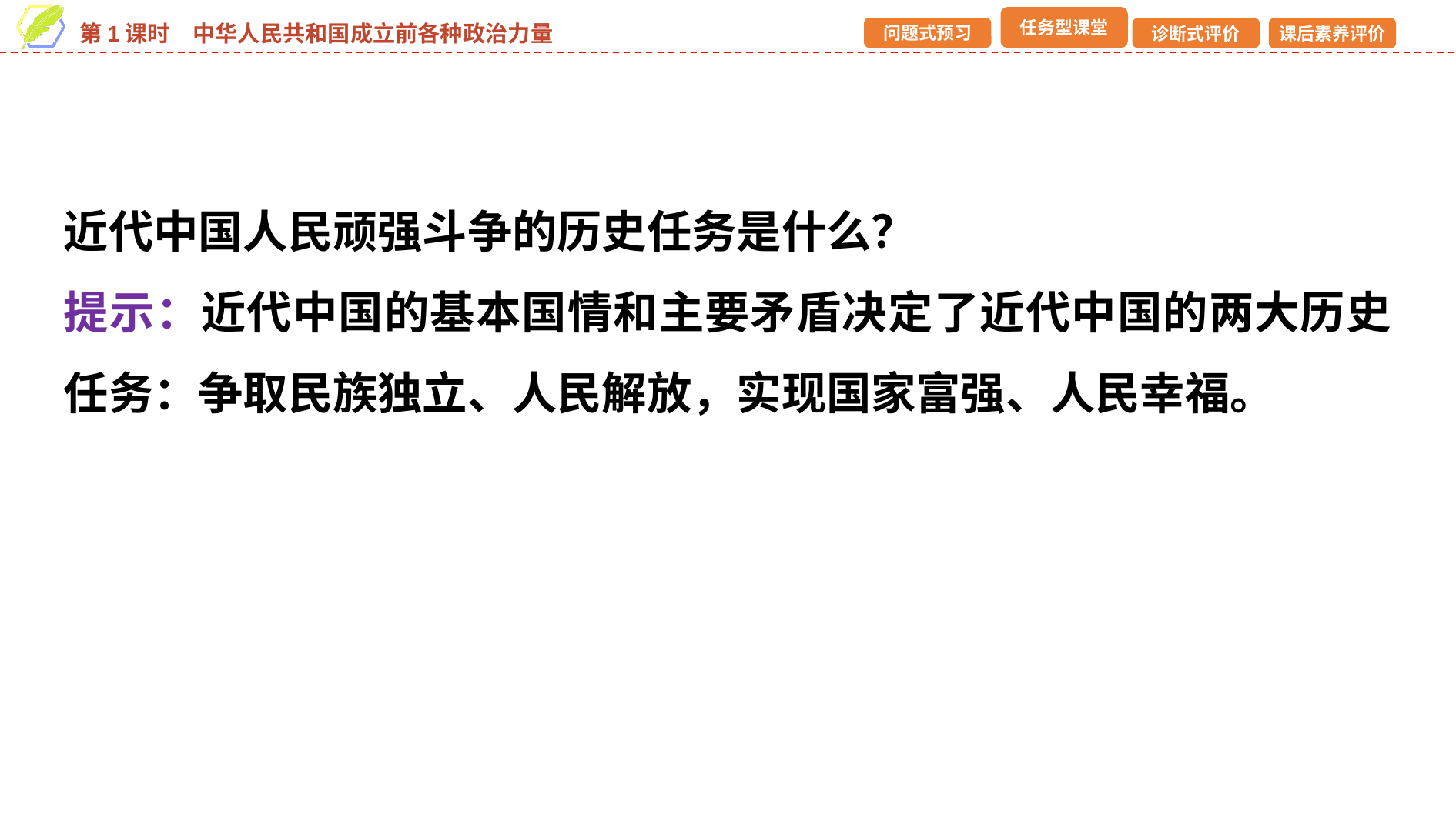

近代中国人民顽强斗争的历史任务是什么？
提示：近代中国的基本国情和主要矛盾决定了近代中国的两大历史任务：争取民族独立、人民解放，实现国家富强、人民幸福。